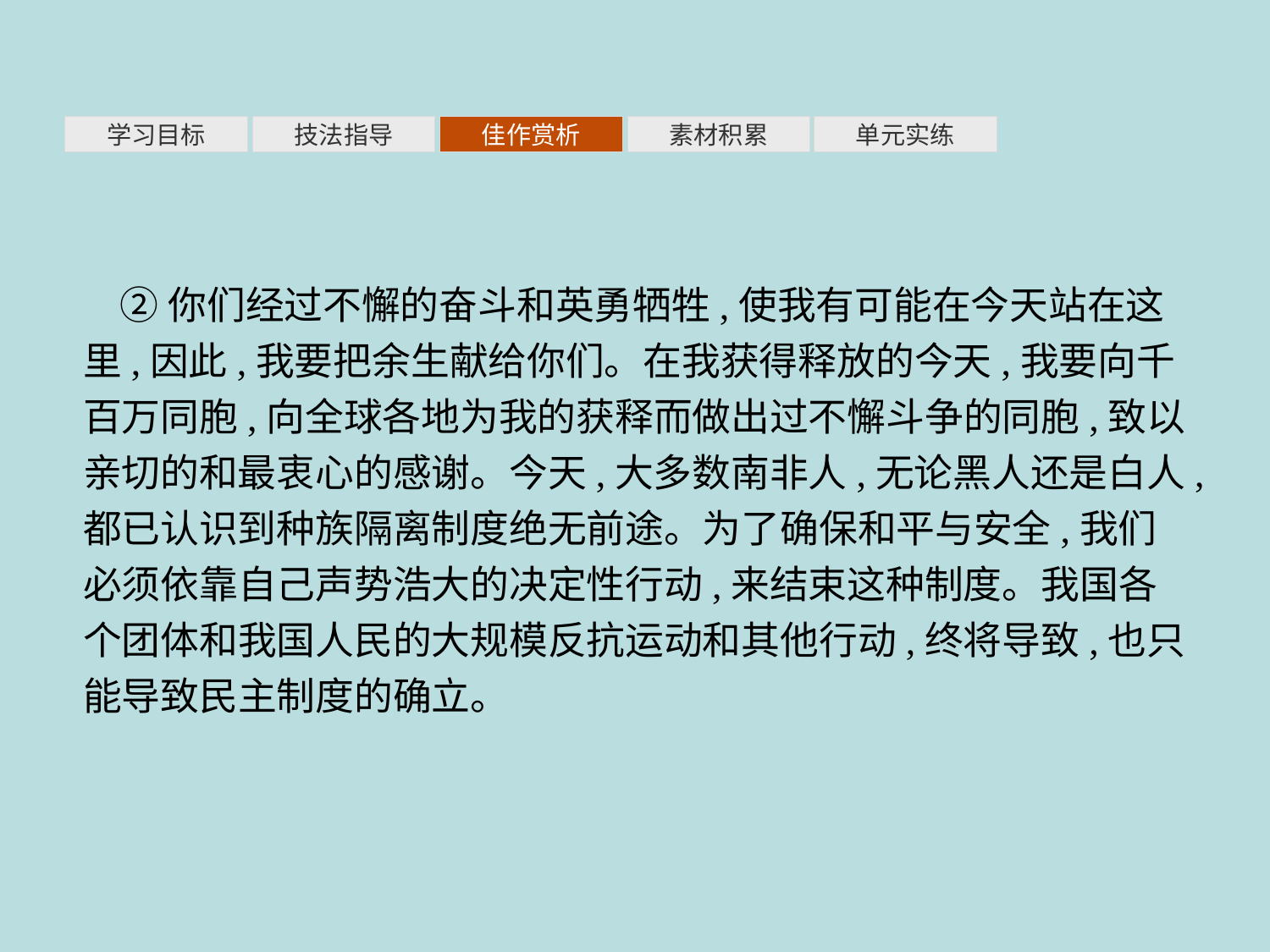

素材积累
学习目标
技法指导
佳作赏析
单元实练
②你们经过不懈的奋斗和英勇牺牲,使我有可能在今天站在这里,因此,我要把余生献给你们。在我获得释放的今天,我要向千百万同胞,向全球各地为我的获释而做出过不懈斗争的同胞,致以亲切的和最衷心的感谢。今天,大多数南非人,无论黑人还是白人,都已认识到种族隔离制度绝无前途。为了确保和平与安全,我们必须依靠自己声势浩大的决定性行动,来结束这种制度。我国各个团体和我国人民的大规模反抗运动和其他行动,终将导致,也只能导致民主制度的确立。